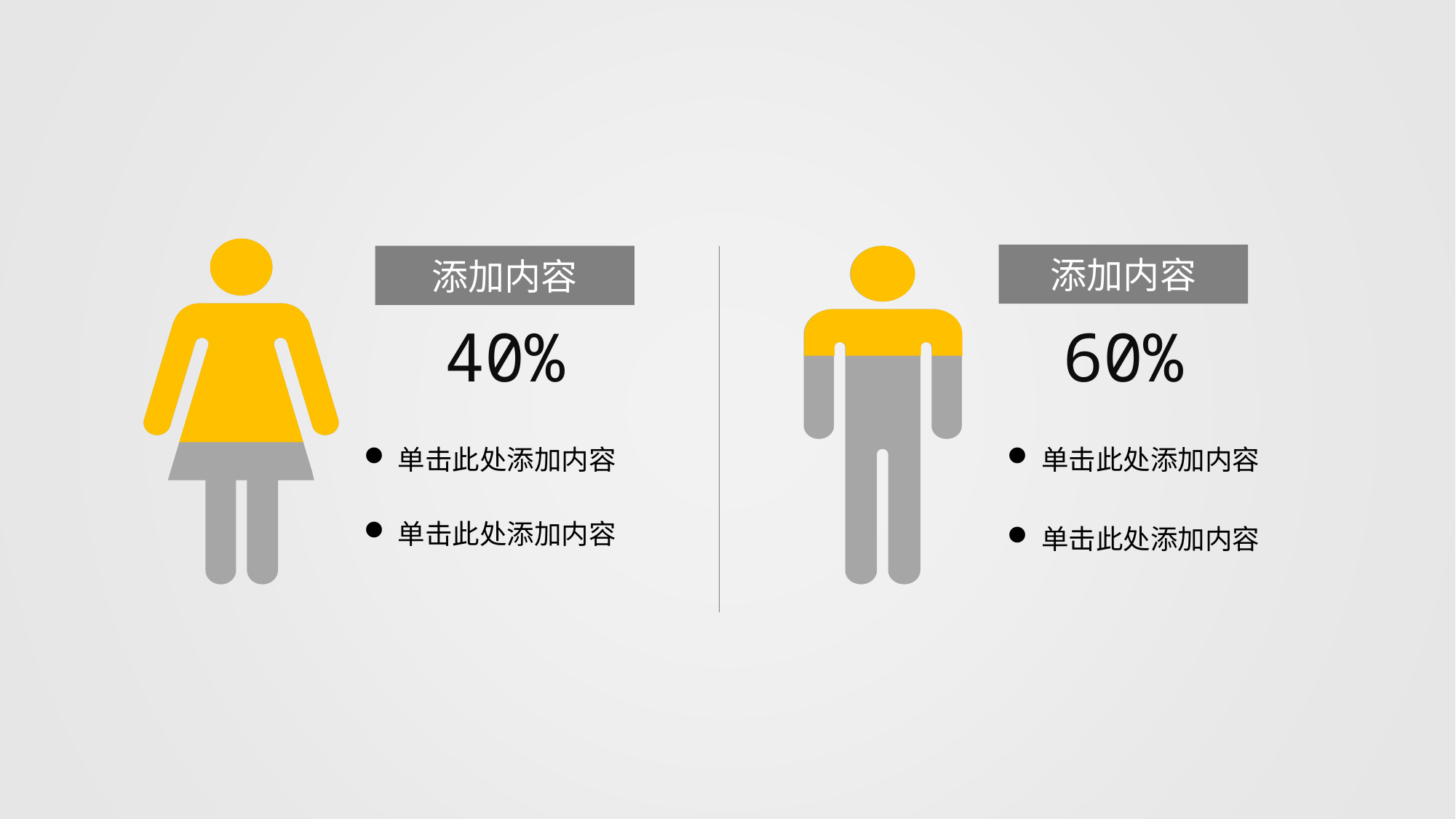

添加内容

添加内容

40%
60%
单击此处添加内容
单击此处添加内容
单击此处添加内容
单击此处添加内容